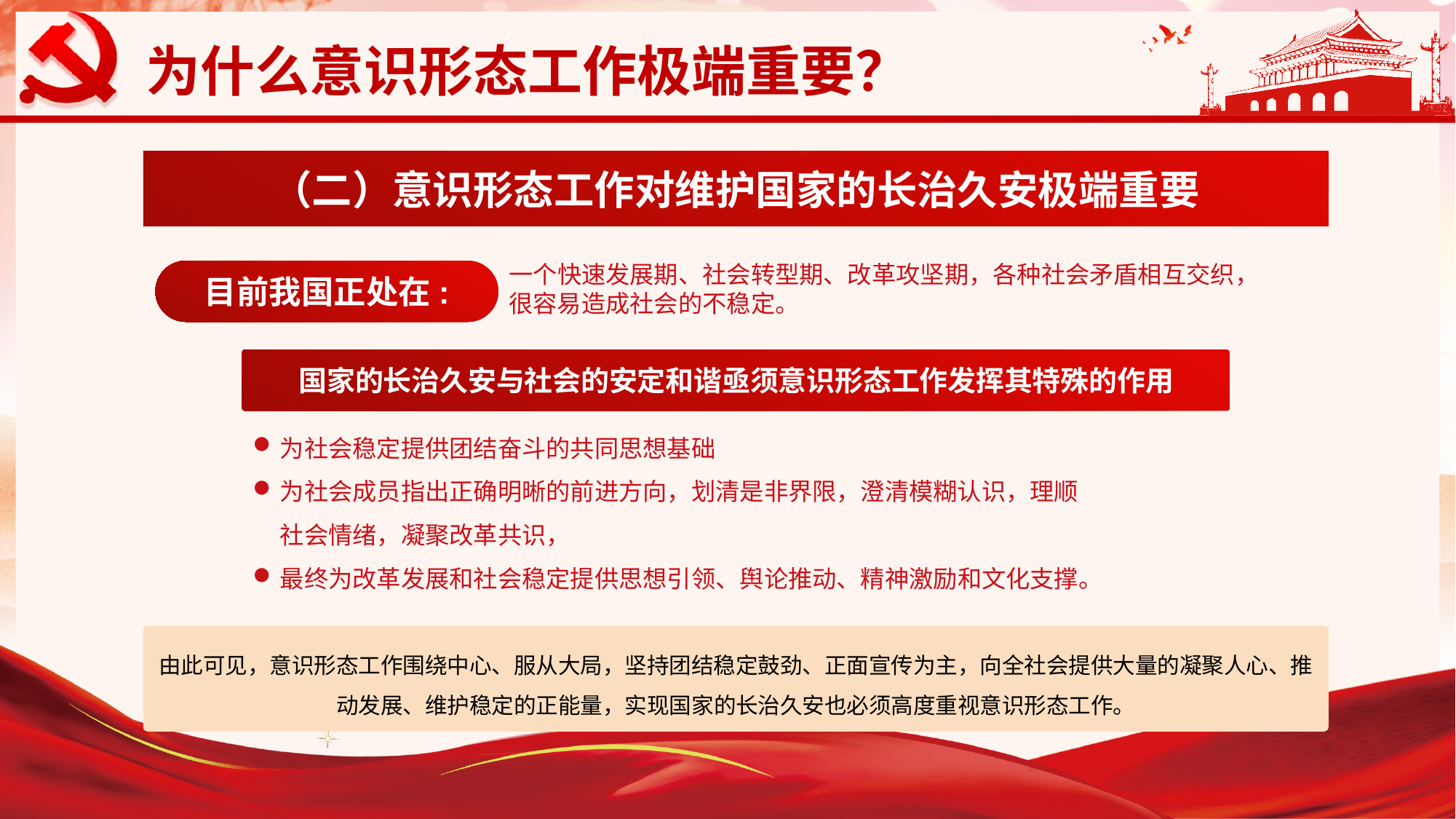

（二）意识形态工作对维护国家的长治久安极端重要
一个快速发展期、社会转型期、改革攻坚期，各种社会矛盾相互交织，很容易造成社会的不稳定。
目前我国正处在:
国家的长治久安与社会的安定和谐亟须意识形态工作发挥其特殊的作用
为社会稳定提供团结奋斗的共同思想基础
为社会成员指出正确明晰的前进方向，划清是非界限，澄清模糊认识，理顺社会情绪，凝聚改革共识，
最终为改革发展和社会稳定提供思想引领、舆论推动、精神激励和文化支撑。
由此可见，意识形态工作围绕中心、服从大局，坚持团结稳定鼓劲、正面宣传为主，向全社会提供大量的凝聚人心、推动发展、维护稳定的正能量，实现国家的长治久安也必须高度重视意识形态工作。